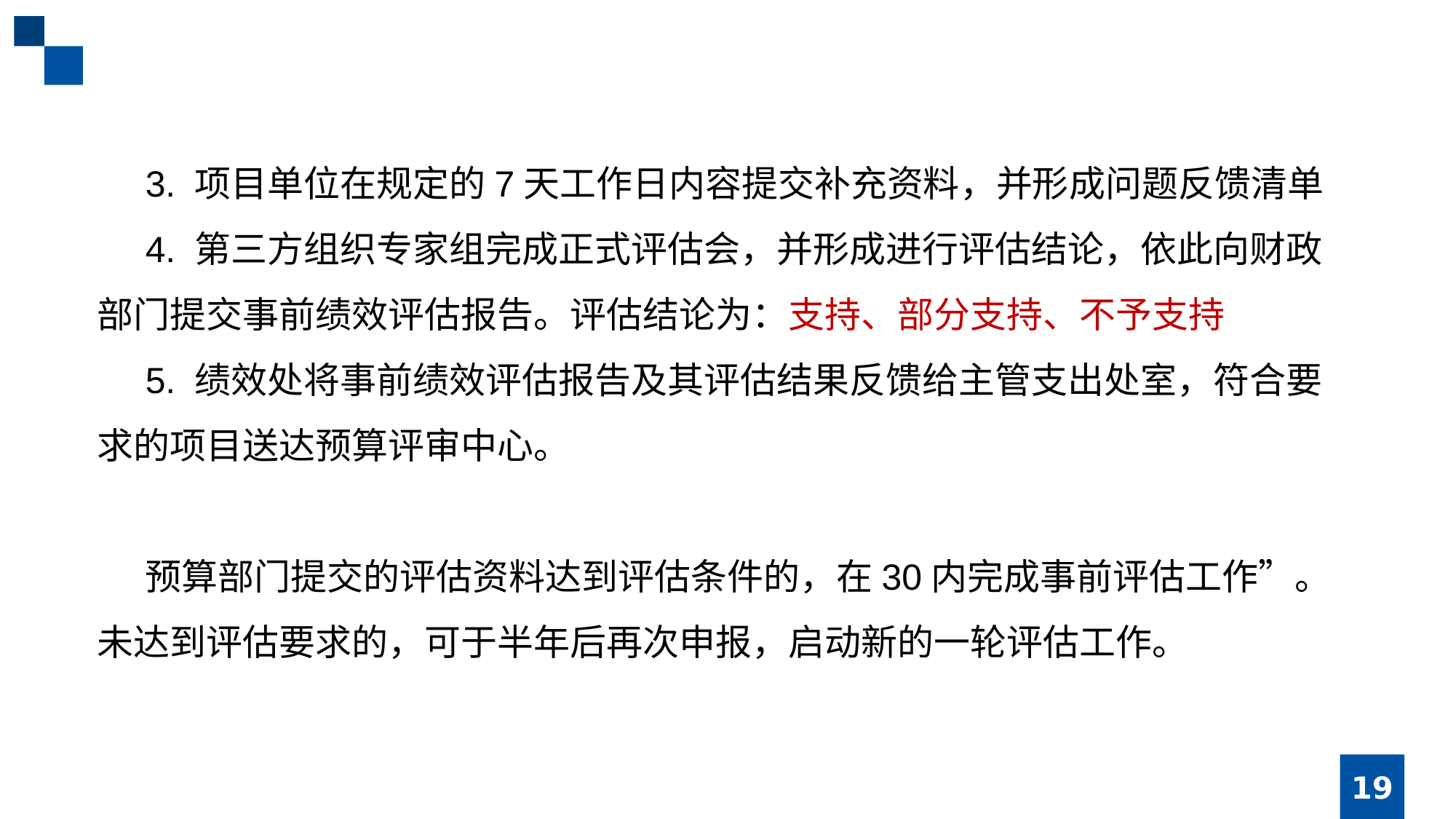

3. 项目单位在规定的7天工作日内容提交补充资料，并形成问题反馈清单
4. 第三方组织专家组完成正式评估会，并形成进行评估结论，依此向财政部门提交事前绩效评估报告。评估结论为：支持、部分支持、不予支持
5. 绩效处将事前绩效评估报告及其评估结果反馈给主管支出处室，符合要求的项目送达预算评审中心。

预算部门提交的评估资料达到评估条件的，在30内完成事前评估工作”。未达到评估要求的，可于半年后再次申报，启动新的一轮评估工作。

19